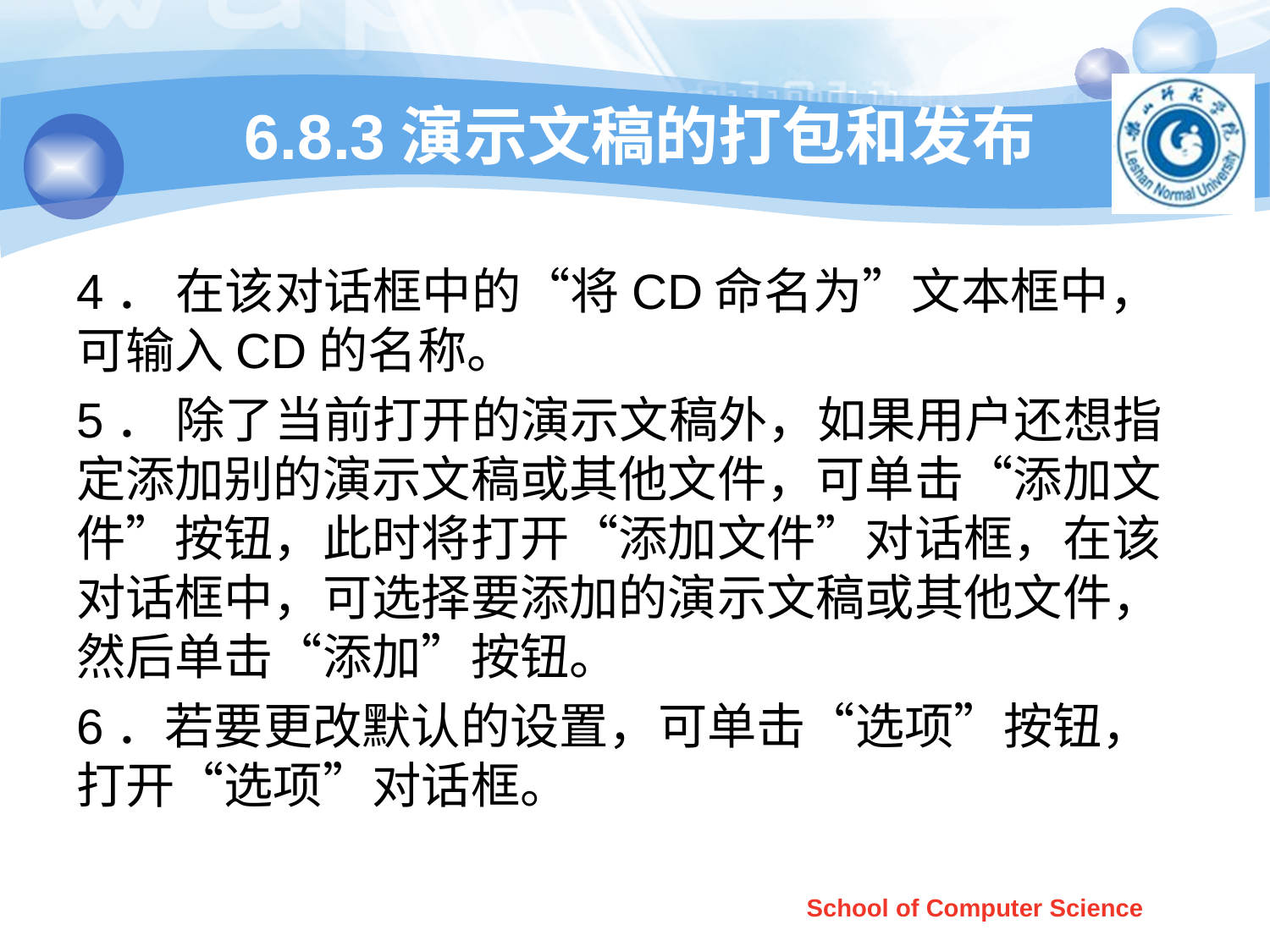

# 6.8.3演示文稿的打包和发布
4． 在该对话框中的“将CD命名为”文本框中，可输入CD的名称。
5． 除了当前打开的演示文稿外，如果用户还想指定添加别的演示文稿或其他文件，可单击“添加文件”按钮，此时将打开“添加文件”对话框，在该对话框中，可选择要添加的演示文稿或其他文件，然后单击“添加”按钮。
6．若要更改默认的设置，可单击“选项”按钮，打开“选项”对话框。

School of Computer Science